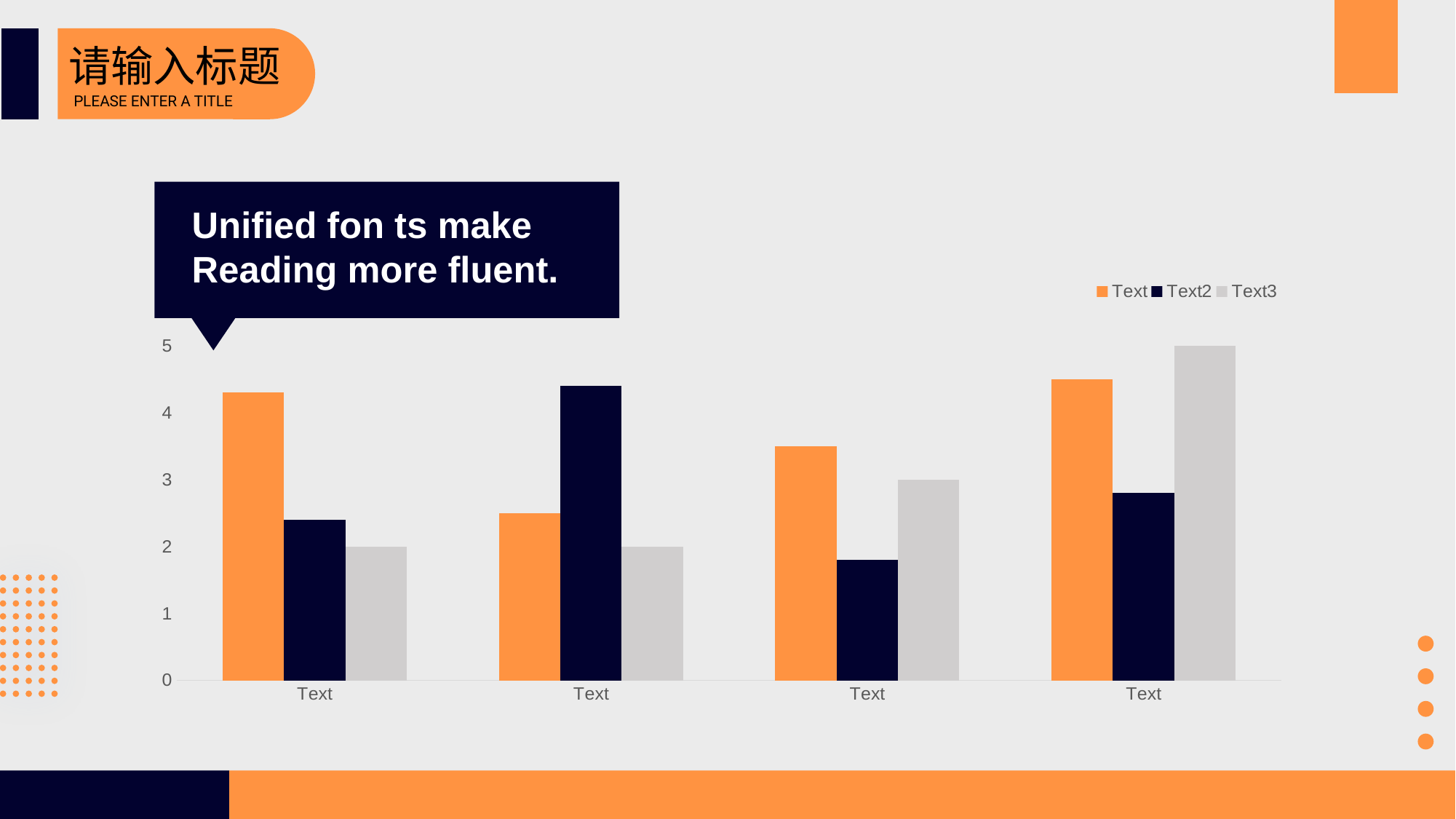

请输入标题
PLEASE ENTER A TITLE

Unified fon ts make Reading more fluent.

### Chart

| Category | Text | Text2 | Text3 |
|---|---|---|---|
| Text | 4.3 | 2.4 | 2.0 |
| Text | 2.5 | 4.4 | 2.0 |
| Text | 3.5 | 1.8 | 3.0 |
| Text | 4.5 | 2.8 | 5.0 |